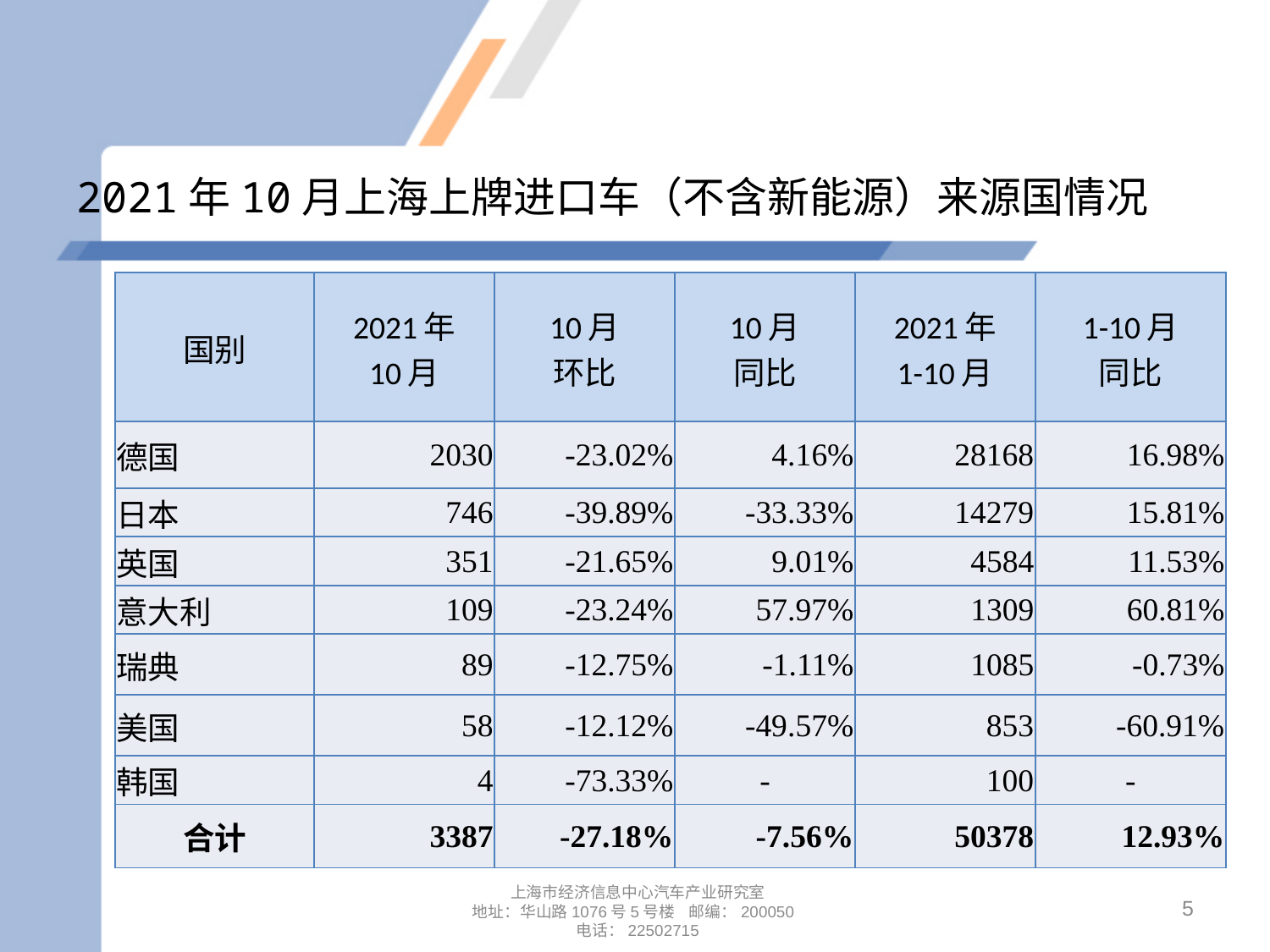

# 2021年10月上海上牌进口车（不含新能源）来源国情况
| 国别 | 2021年 10月 | 10月 环比 | 10月 同比 | 2021年 1-10月 | 1-10月 同比 |
| --- | --- | --- | --- | --- | --- |
| 德国 | 2030 | -23.02% | 4.16% | 28168 | 16.98% |
| 日本 | 746 | -39.89% | -33.33% | 14279 | 15.81% |
| 英国 | 351 | -21.65% | 9.01% | 4584 | 11.53% |
| 意大利 | 109 | -23.24% | 57.97% | 1309 | 60.81% |
| 瑞典 | 89 | -12.75% | -1.11% | 1085 | -0.73% |
| 美国 | 58 | -12.12% | -49.57% | 853 | -60.91% |
| 韩国 | 4 | -73.33% | - | 100 | - |
| 合计 | 3387 | -27.18% | -7.56% | 50378 | 12.93% |

5
上海市经济信息中心汽车产业研究室
地址：华山路1076号5号楼    邮编：200050
电话：22502715